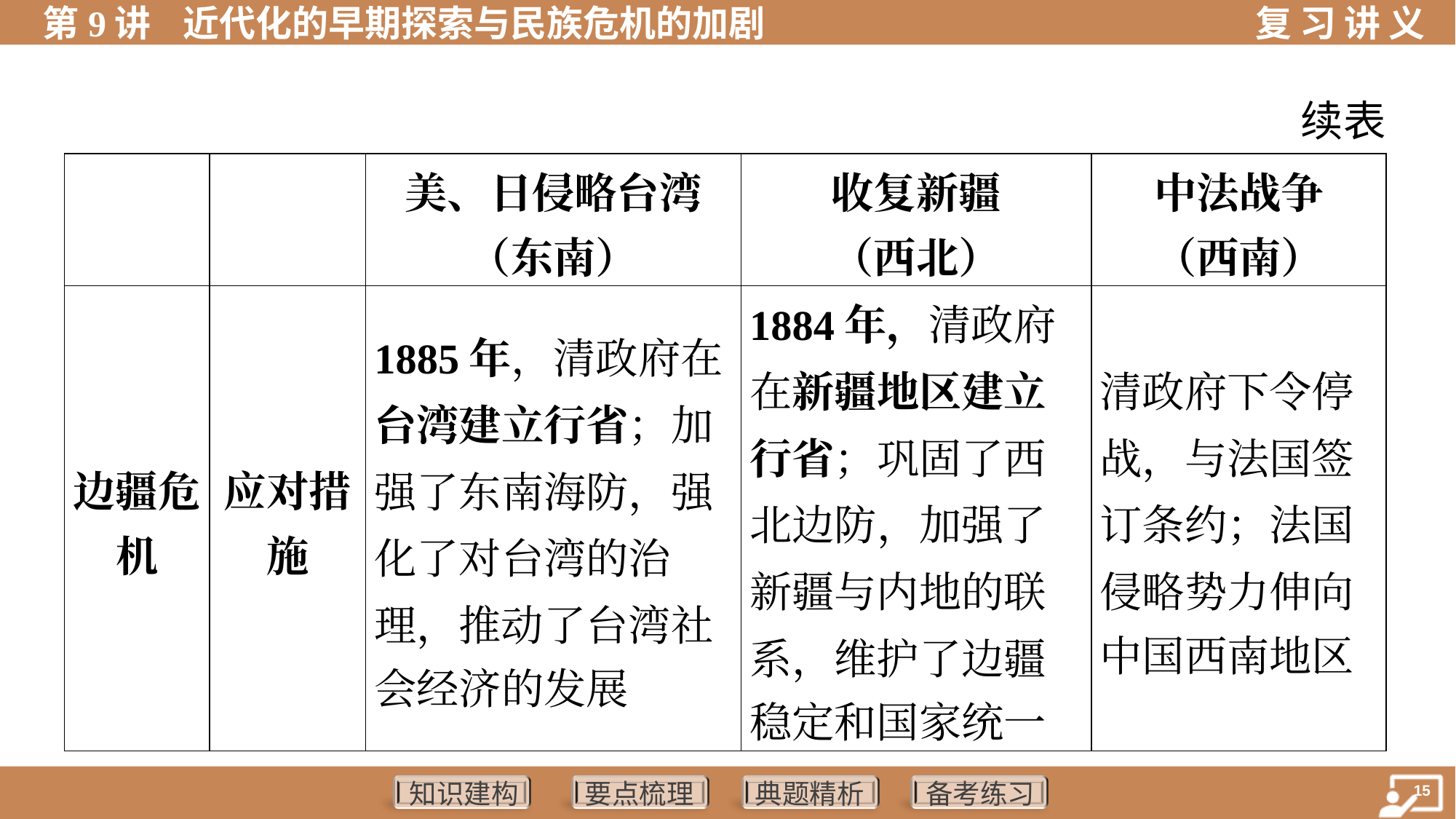

续表
|  |  | 美、日侵略台湾 （东南） | 收复新疆 （西北） | 中法战争 （西南） |
| --- | --- | --- | --- | --- |
| 边疆危 机 | 应对措 施 | 1885年，清政府在 台湾建立行省；加 强了东南海防，强 化了对台湾的治 理，推动了台湾社 会经济的发展 | 1884年，清政府 在新疆地区建立 行省；巩固了西 北边防，加强了 新疆与内地的联 系，维护了边疆 稳定和国家统一 | 清政府下令停 战，与法国签 订条约；法国 侵略势力伸向 中国西南地区 |